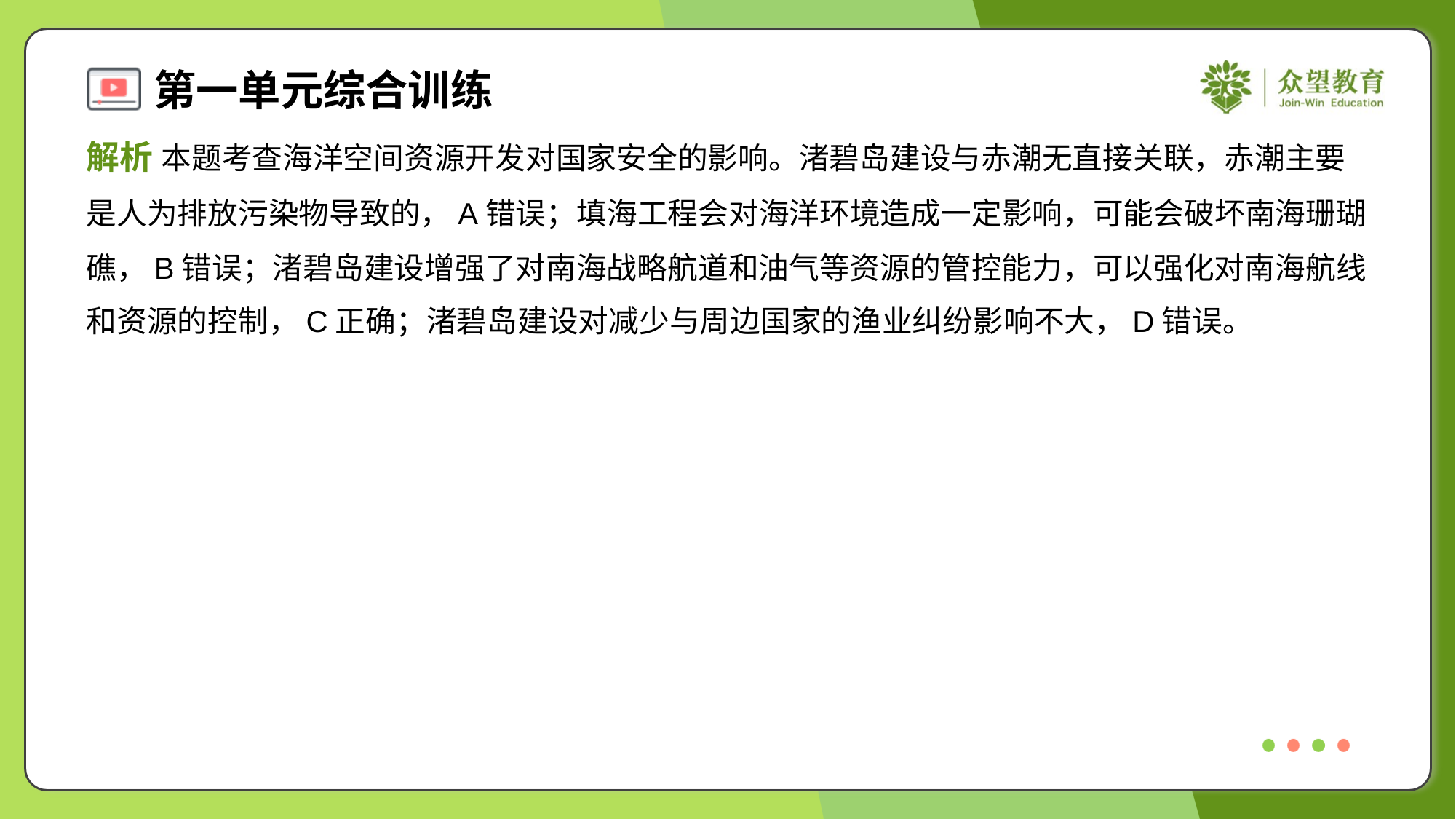

解析 本题考查海洋空间资源开发对国家安全的影响。渚碧岛建设与赤潮无直接关联，赤潮主要
是人为排放污染物导致的，A错误；填海工程会对海洋环境造成一定影响，可能会破坏南海珊瑚
礁，B错误；渚碧岛建设增强了对南海战略航道和油气等资源的管控能力，可以强化对南海航线
和资源的控制，C正确；渚碧岛建设对减少与周边国家的渔业纠纷影响不大，D错误。